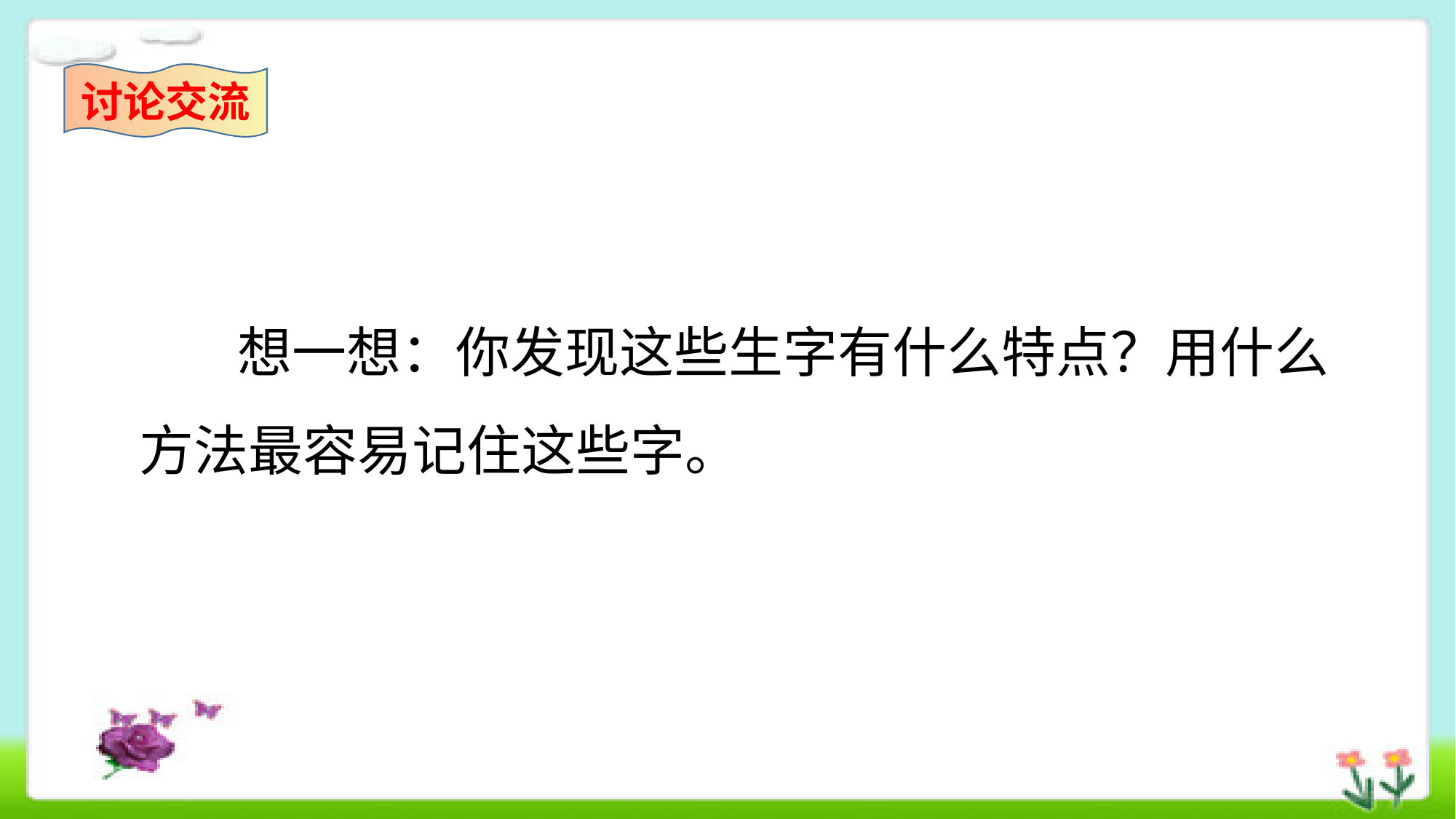

讨论交流
       想一想：你发现这些生字有什么特点？用什么方法最容易记住这些字。